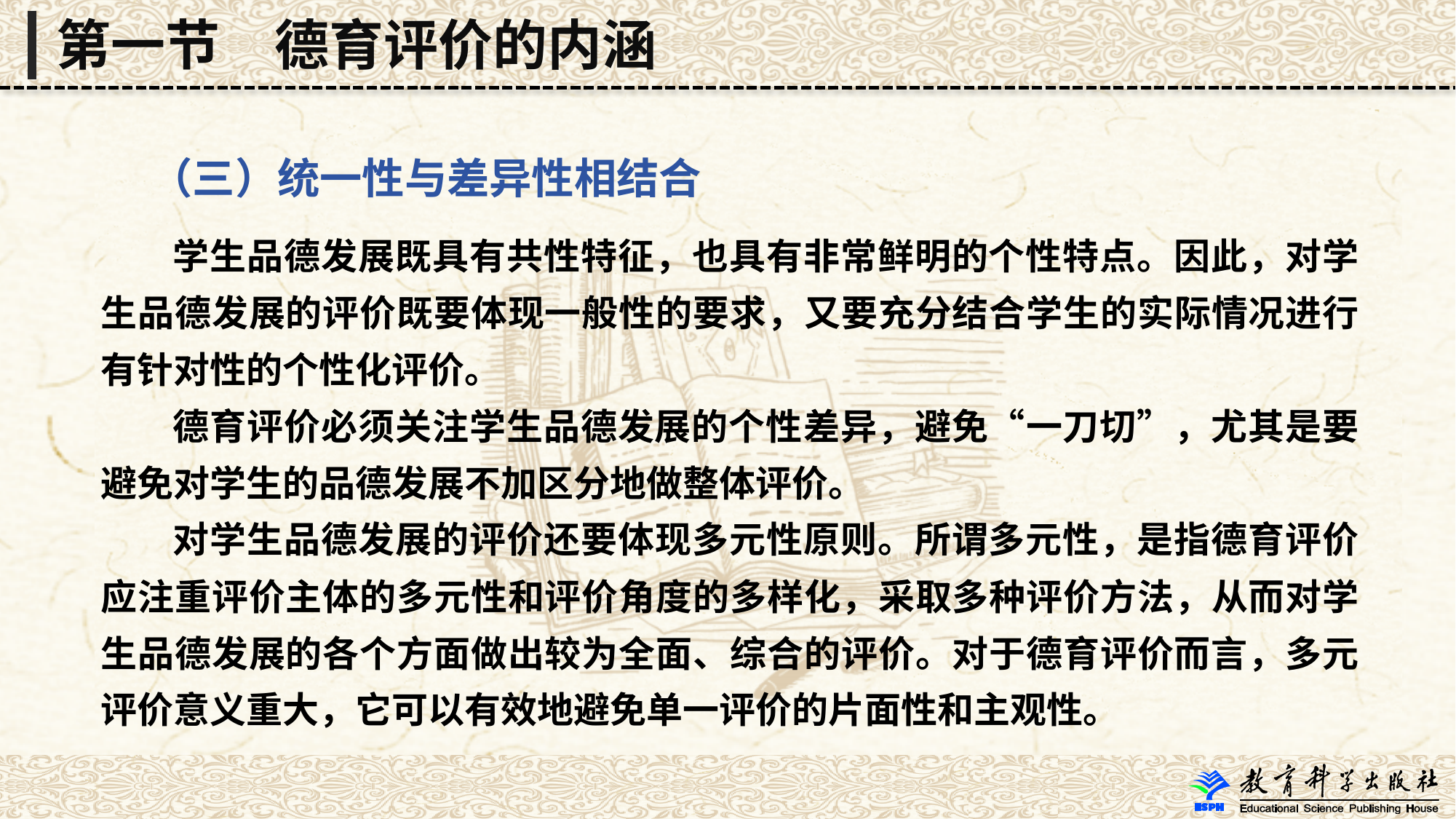

第一节　德育评价的内涵
     （三）统一性与差异性相结合

       学生品德发展既具有共性特征，也具有非常鲜明的个性特点。因此，对学生品德发展的评价既要体现一般性的要求，又要充分结合学生的实际情况进行有针对性的个性化评价。
       德育评价必须关注学生品德发展的个性差异，避免“一刀切”，尤其是要避免对学生的品德发展不加区分地做整体评价。
       对学生品德发展的评价还要体现多元性原则。所谓多元性，是指德育评价应注重评价主体的多元性和评价角度的多样化，采取多种评价方法，从而对学生品德发展的各个方面做出较为全面、综合的评价。对于德育评价而言，多元评价意义重大，它可以有效地避免单一评价的片面性和主观性。